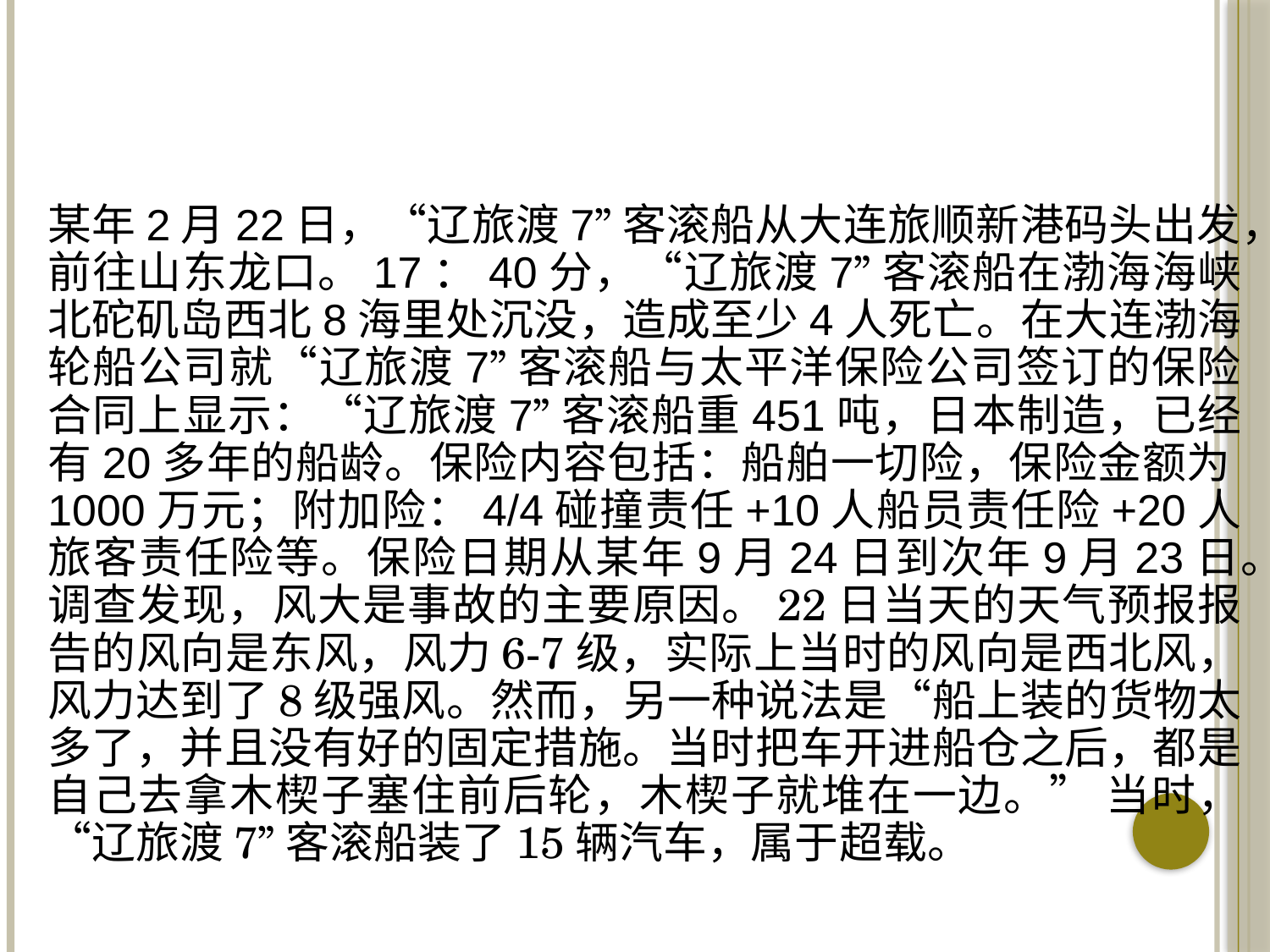

某年2月22日，“辽旅渡7”客滚船从大连旅顺新港码头出发，前往山东龙口。17：40分，“辽旅渡7”客滚船在渤海海峡北砣矶岛西北8海里处沉没，造成至少4人死亡。在大连渤海轮船公司就“辽旅渡7”客滚船与太平洋保险公司签订的保险合同上显示：“辽旅渡7”客滚船重451吨，日本制造，已经有20多年的船龄。保险内容包括：船舶一切险，保险金额为1000万元；附加险：4/4碰撞责任+10人船员责任险+20人旅客责任险等。保险日期从某年9月24日到次年9月23日。调查发现，风大是事故的主要原因。22日当天的天气预报报告的风向是东风，风力6-7级，实际上当时的风向是西北风，风力达到了8级强风。然而，另一种说法是“船上装的货物太多了，并且没有好的固定措施。当时把车开进船仓之后，都是自己去拿木楔子塞住前后轮，木楔子就堆在一边。” 当时，“辽旅渡7”客滚船装了15辆汽车，属于超载。